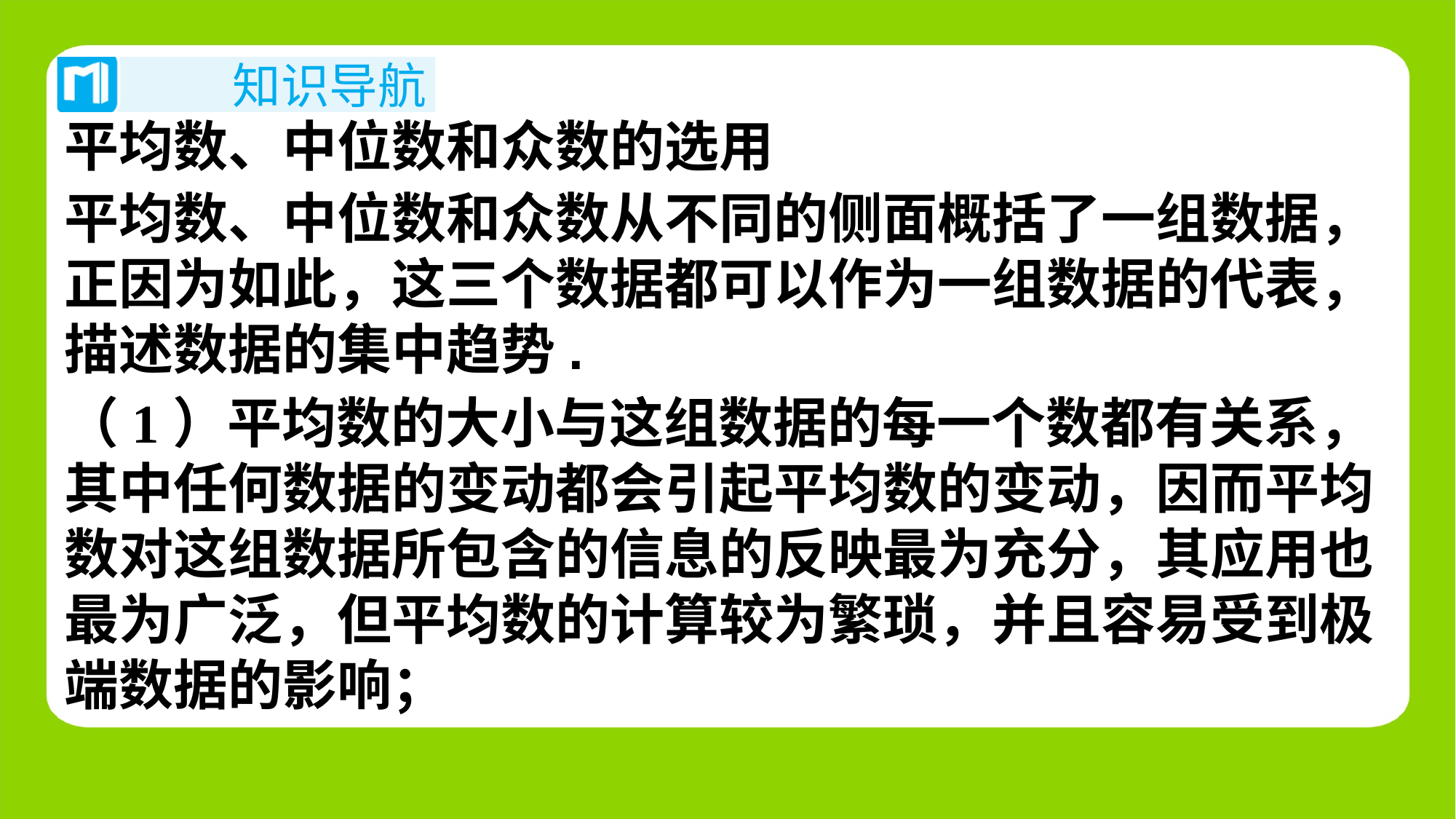

平均数、中位数和众数的选用
平均数、中位数和众数从不同的侧面概括了一组数据，
正因为如此，这三个数据都可以作为一组数据的代表，
描述数据的集中趋势.
（1）平均数的大小与这组数据的每一个数都有关系，
其中任何数据的变动都会引起平均数的变动，因而平均
数对这组数据所包含的信息的反映最为充分，其应用也
最为广泛，但平均数的计算较为繁琐，并且容易受到极
端数据的影响；